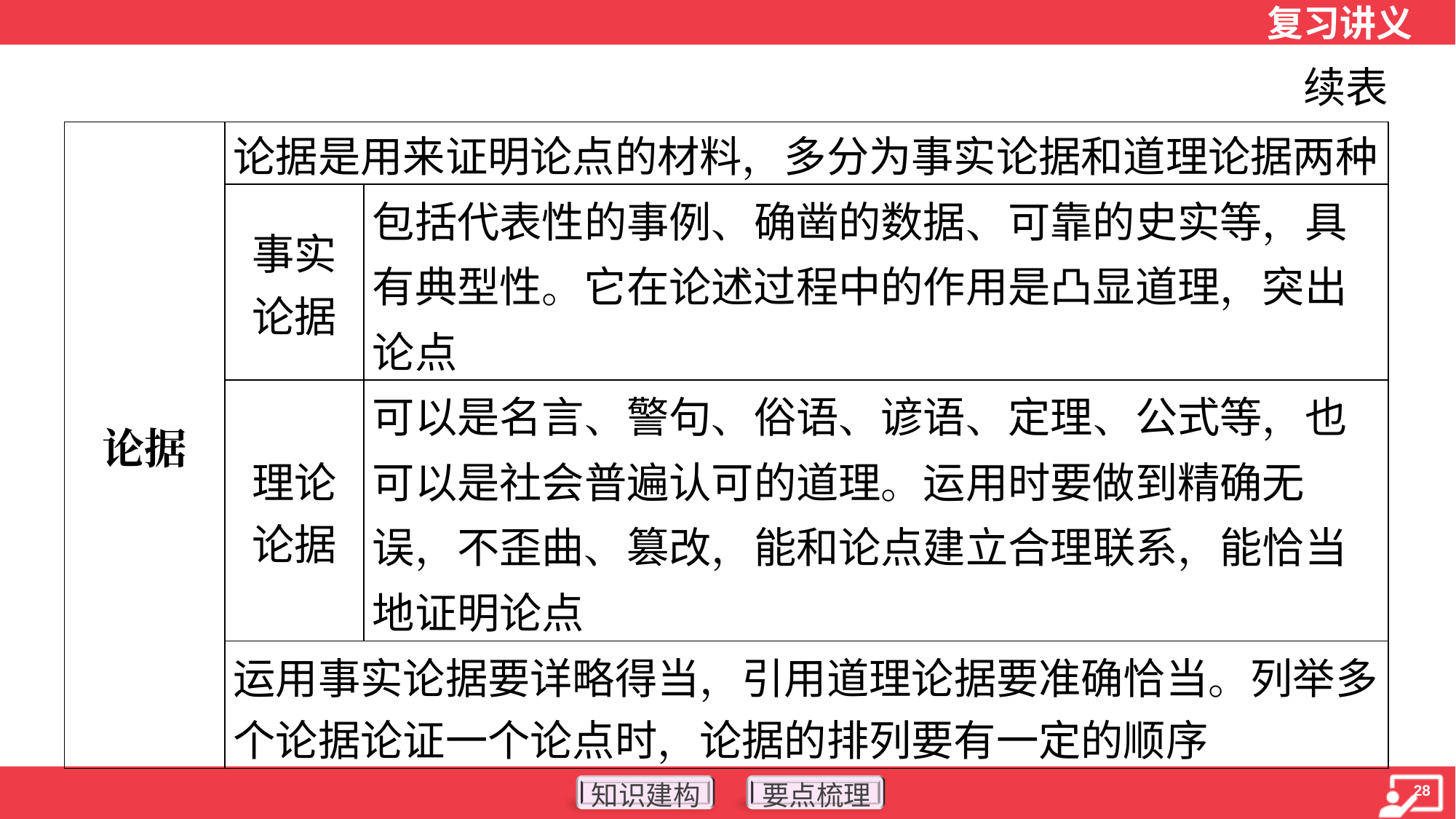

续表
| 论据 | 论据是用来证明论点的材料，多分为事实论据和道理论据两种 |  |
| --- | --- | --- |
|  | 事实 论据 | 包括代表性的事例、确凿的数据、可靠的史实等，具有典型性。它在论述过程中的作用是凸显道理，突出论点 |
|  | 理论 论据 | 可以是名言、警句、俗语、谚语、定理、公式等，也可以是社会普遍认可的道理。运用时要做到精确无误，不歪曲、篡改，能和论点建立合理联系，能恰当地证明论点 |
|  | 运用事实论据要详略得当，引用道理论据要准确恰当。列举多 个论据论证一个论点时，论据的排列要有一定的顺序 |  |